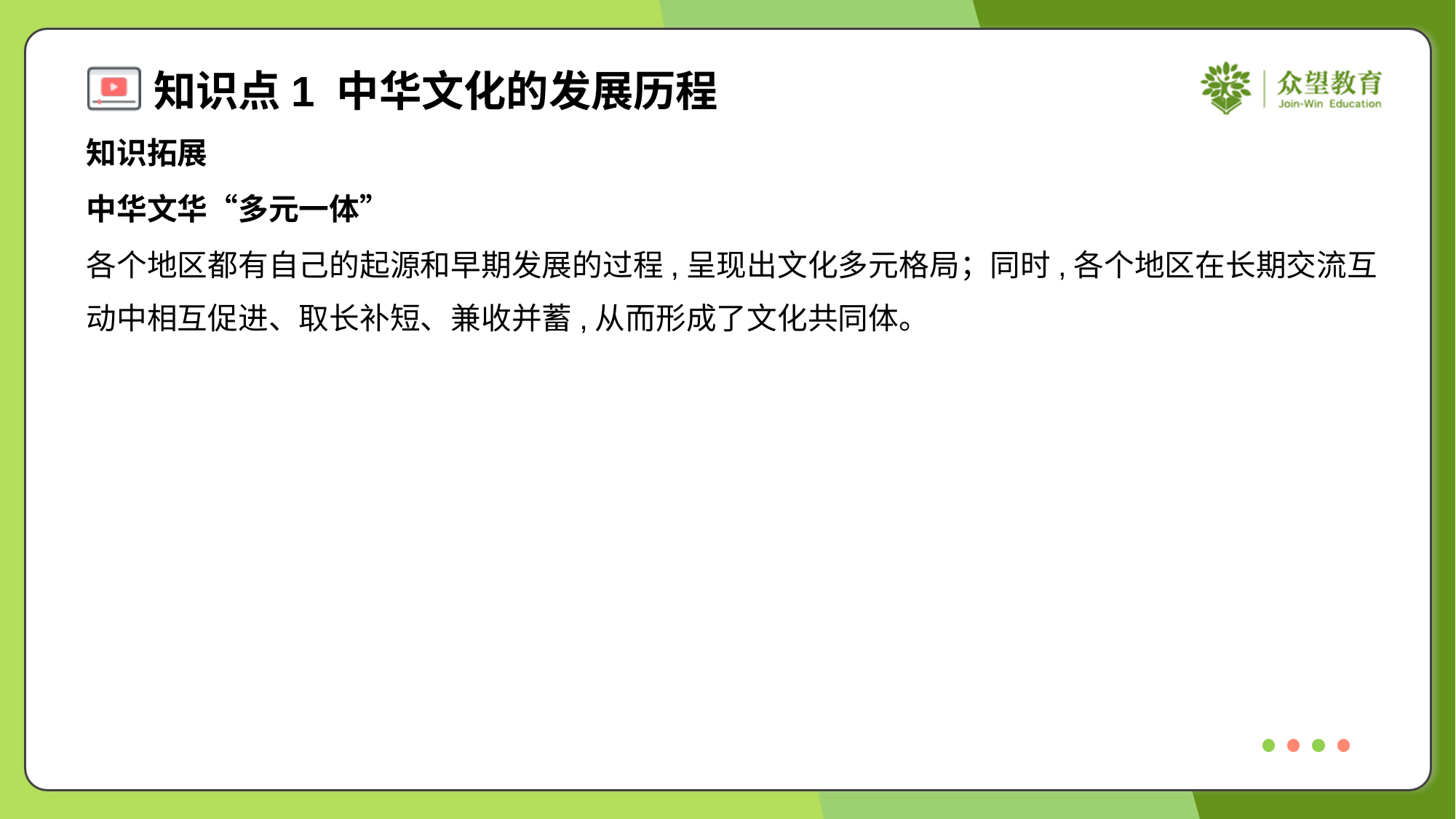

知识拓展
中华文华“多元一体”
各个地区都有自己的起源和早期发展的过程,呈现出文化多元格局；同时,各个地区在长期交流互
动中相互促进、取长补短、兼收并蓄,从而形成了文化共同体。